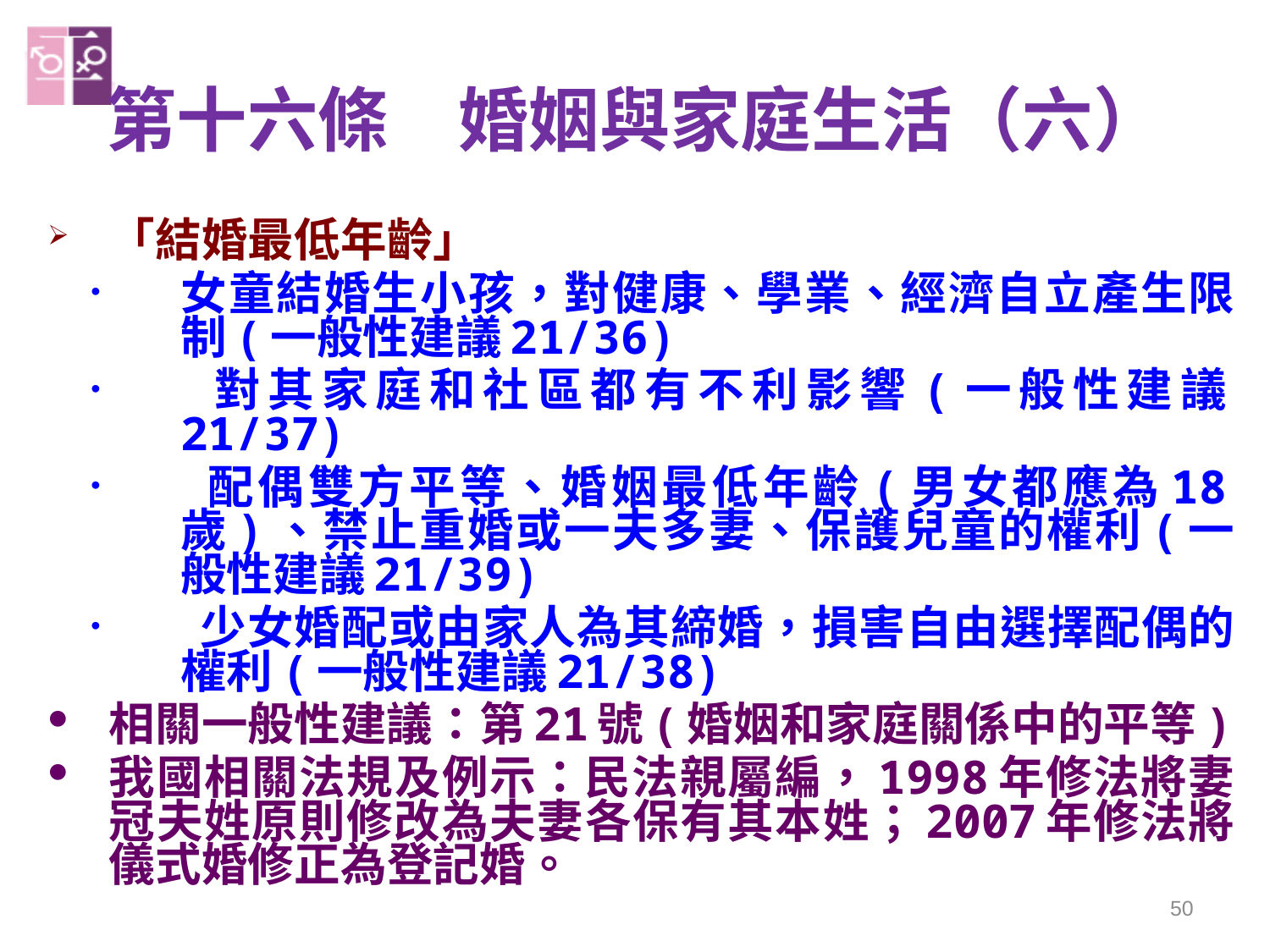

# 第十六條　婚姻與家庭生活（六）
「結婚最低年齡」
女童結婚生小孩，對健康、學業、經濟自立產生限制(一般性建議21/36)
 對其家庭和社區都有不利影響(一般性建議21/37)
 配偶雙方平等、婚姻最低年齡(男女都應為18歲)、禁止重婚或一夫多妻、保護兒童的權利(一般性建議21/39)
 少女婚配或由家人為其締婚，損害自由選擇配偶的權利(一般性建議21/38)
相關一般性建議：第21號(婚姻和家庭關係中的平等)
我國相關法規及例示：民法親屬編，1998年修法將妻冠夫姓原則修改為夫妻各保有其本姓；2007年修法將儀式婚修正為登記婚。

50